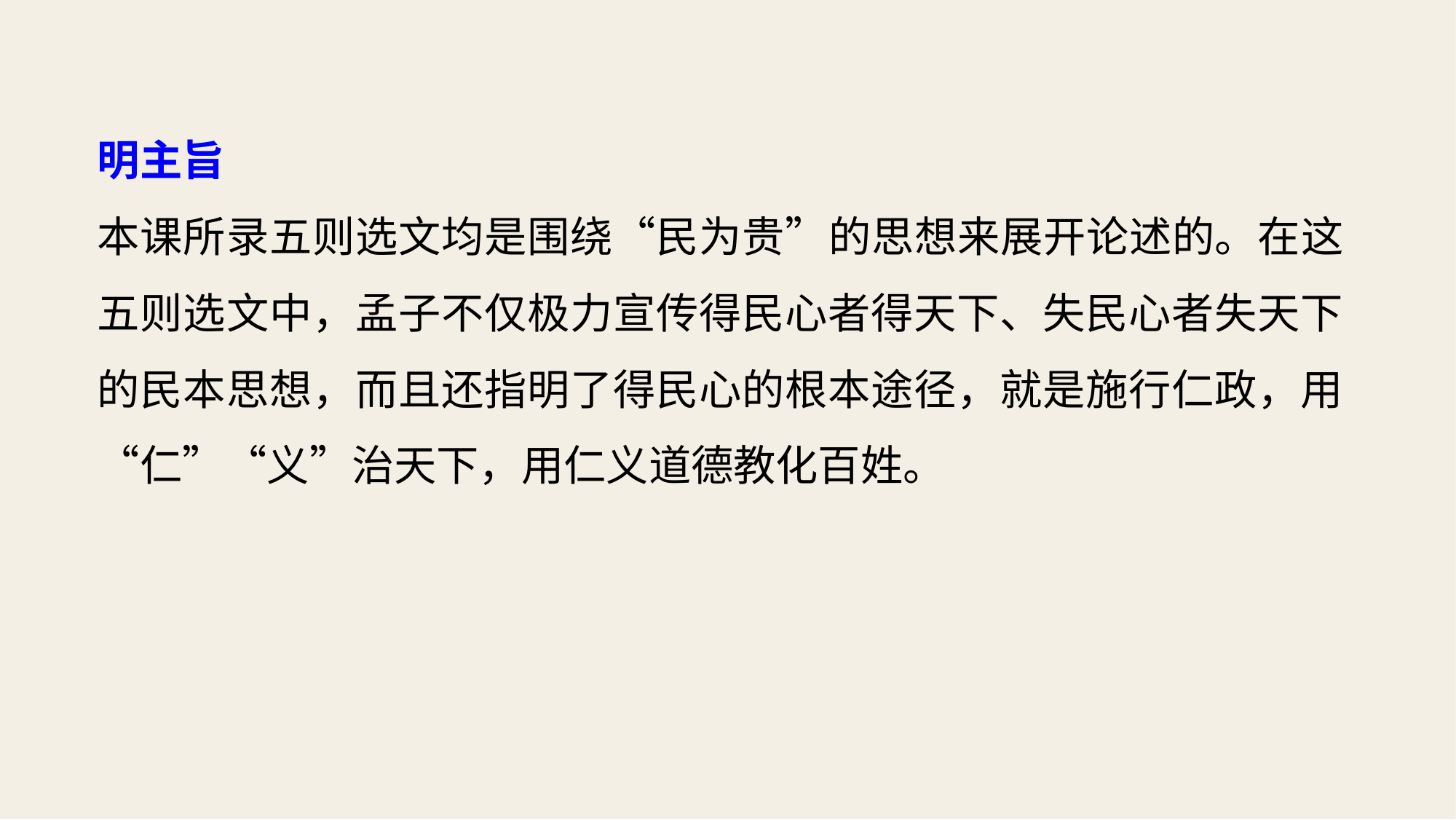

明主旨
本课所录五则选文均是围绕“民为贵”的思想来展开论述的。在这五则选文中，孟子不仅极力宣传得民心者得天下、失民心者失天下的民本思想，而且还指明了得民心的根本途径，就是施行仁政，用“仁”“义”治天下，用仁义道德教化百姓。